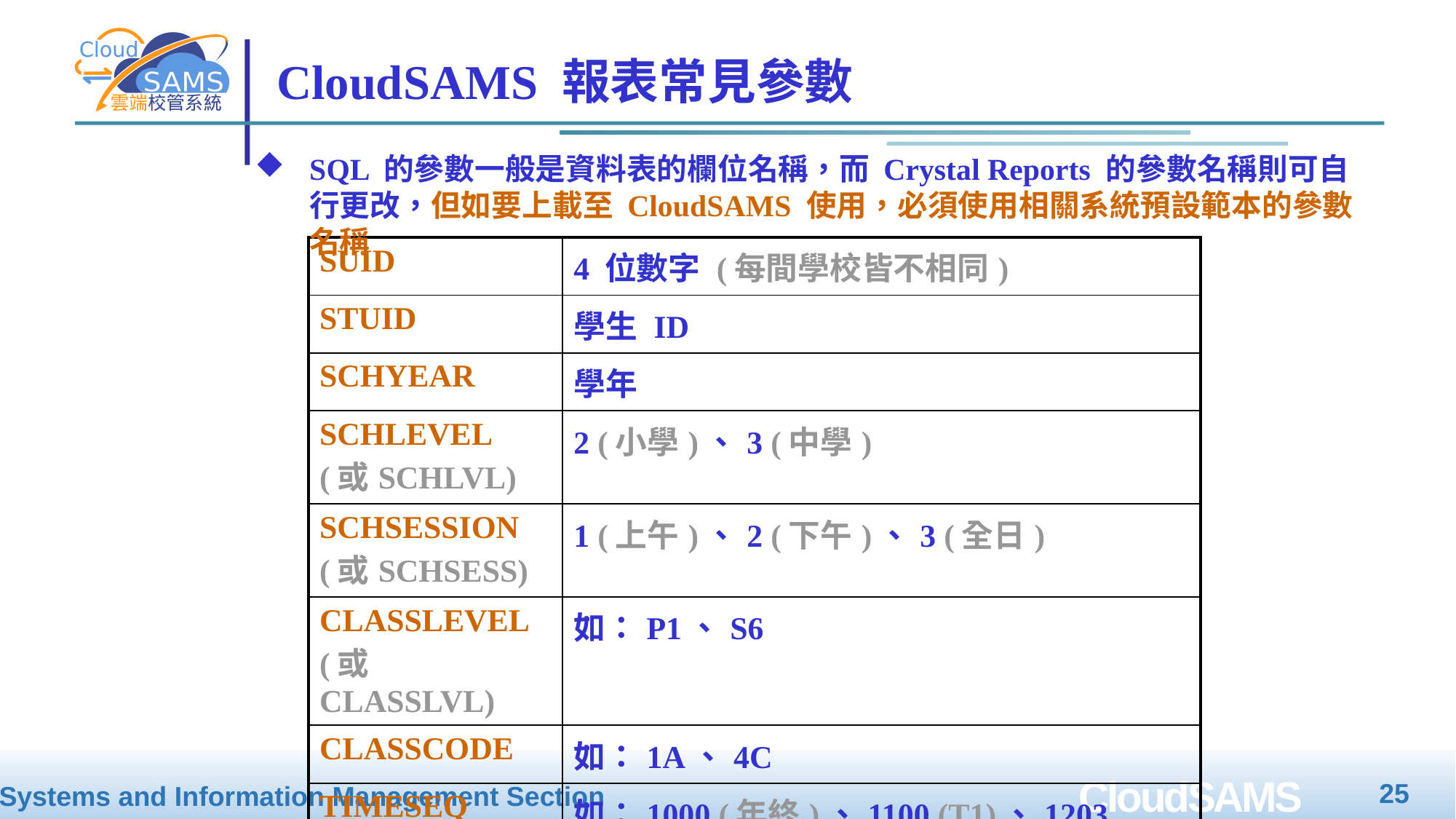

# CloudSAMS 報表常見參數
SQL 的參數一般是資料表的欄位名稱，而 Crystal Reports 的參數名稱則可自行更改，但如要上載至 CloudSAMS 使用，必須使用相關系統預設範本的參數名稱
| SUID | 4 位數字 (每間學校皆不相同) |
| --- | --- |
| STUID | 學生 ID |
| SCHYEAR | 學年 |
| SCHLEVEL (或SCHLVL) | 2 (小學)、3 (中學) |
| SCHSESSION (或SCHSESS) | 1 (上午)、2 (下午)、3 (全日) |
| CLASSLEVEL (或 CLASSLVL) | 如：P1、S6 |
| CLASSCODE | 如：1A、4C |
| TIMESEQ | 如：1000 (年終)、1100 (T1)、1203 (T2A3) |
25